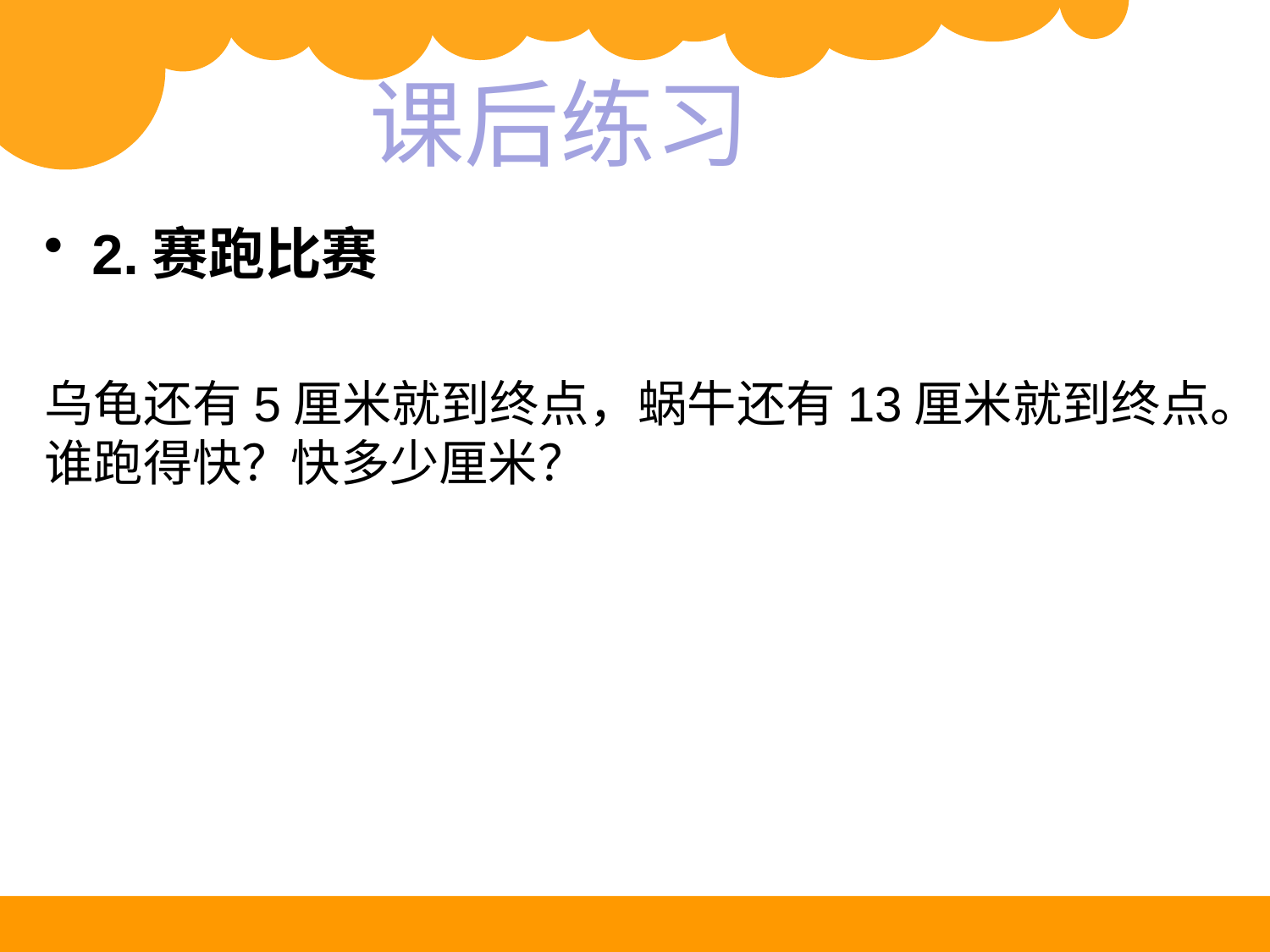

# 课后练习
2.赛跑比赛

乌龟还有5厘米就到终点，蜗牛还有13厘米就到终点。
谁跑得快？快多少厘米？